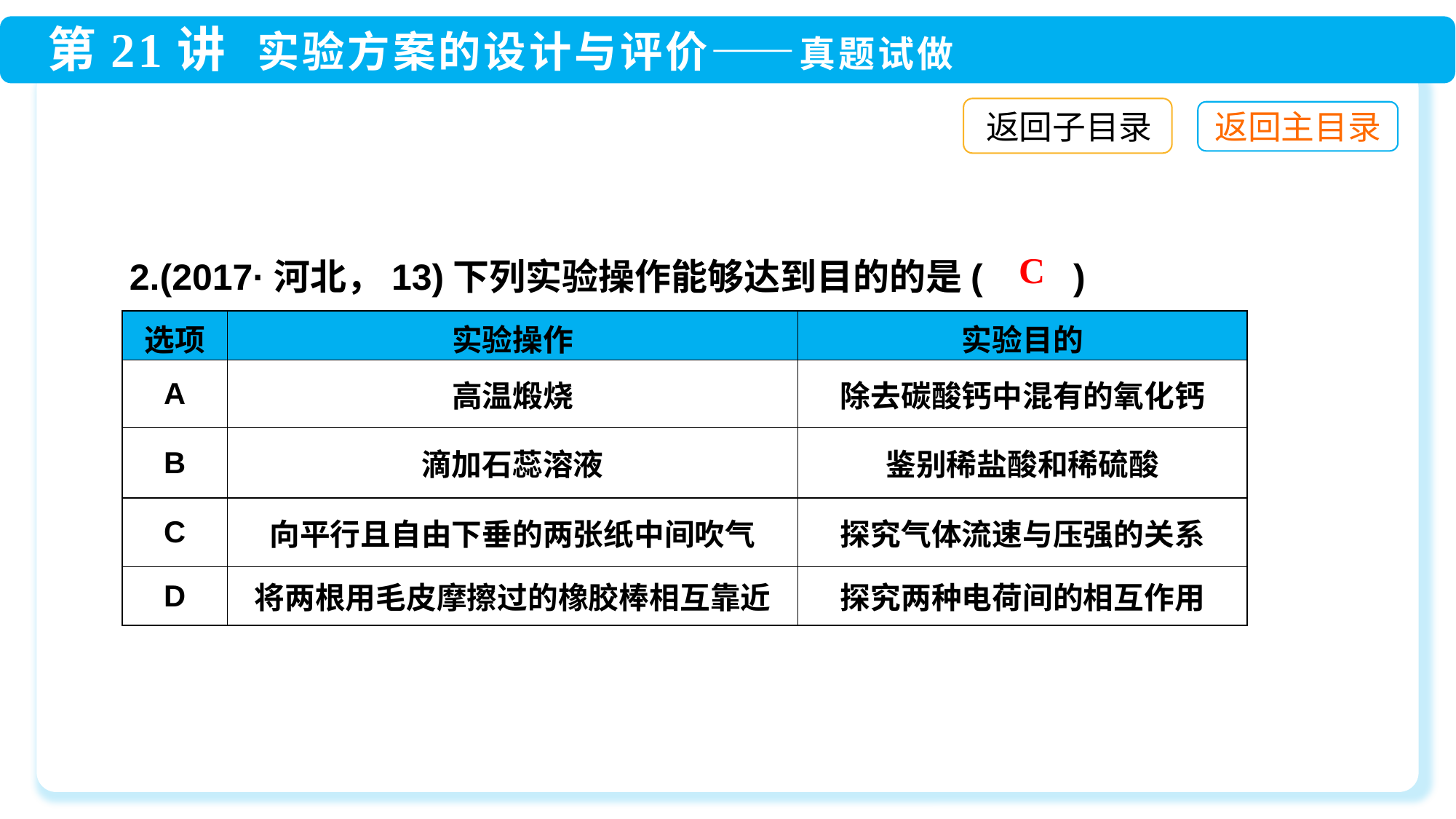

返回子目录

2.(2017·河北，13)下列实验操作能够达到目的的是(　　)
C
| 选项 | 实验操作 | 实验目的 |
| --- | --- | --- |
| A | 高温煅烧 | 除去碳酸钙中混有的氧化钙 |
| B | 滴加石蕊溶液 | 鉴别稀盐酸和稀硫酸 |
| C | 向平行且自由下垂的两张纸中间吹气 | 探究气体流速与压强的关系 |
| D | 将两根用毛皮摩擦过的橡胶棒相互靠近 | 探究两种电荷间的相互作用 |